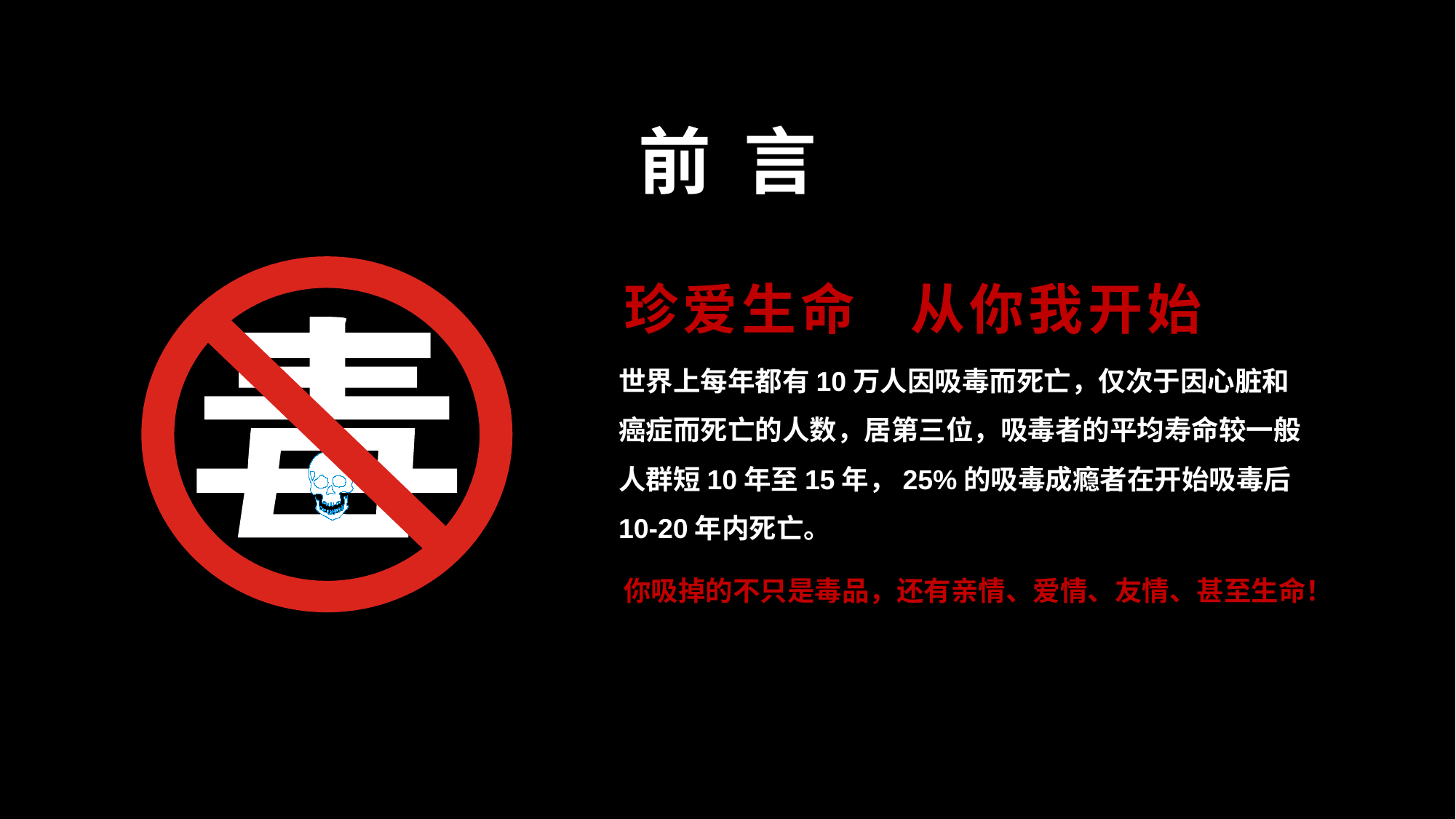

前  言
珍爱生命   从你我开始

世界上每年都有10万人因吸毒而死亡，仅次于因心脏和癌症而死亡的人数，居第三位，吸毒者的平均寿命较一般人群短10年至15年，25%的吸毒成瘾者在开始吸毒后10-20年内死亡。
你吸掉的不只是毒品，还有亲情、爱情、友情、甚至生命！